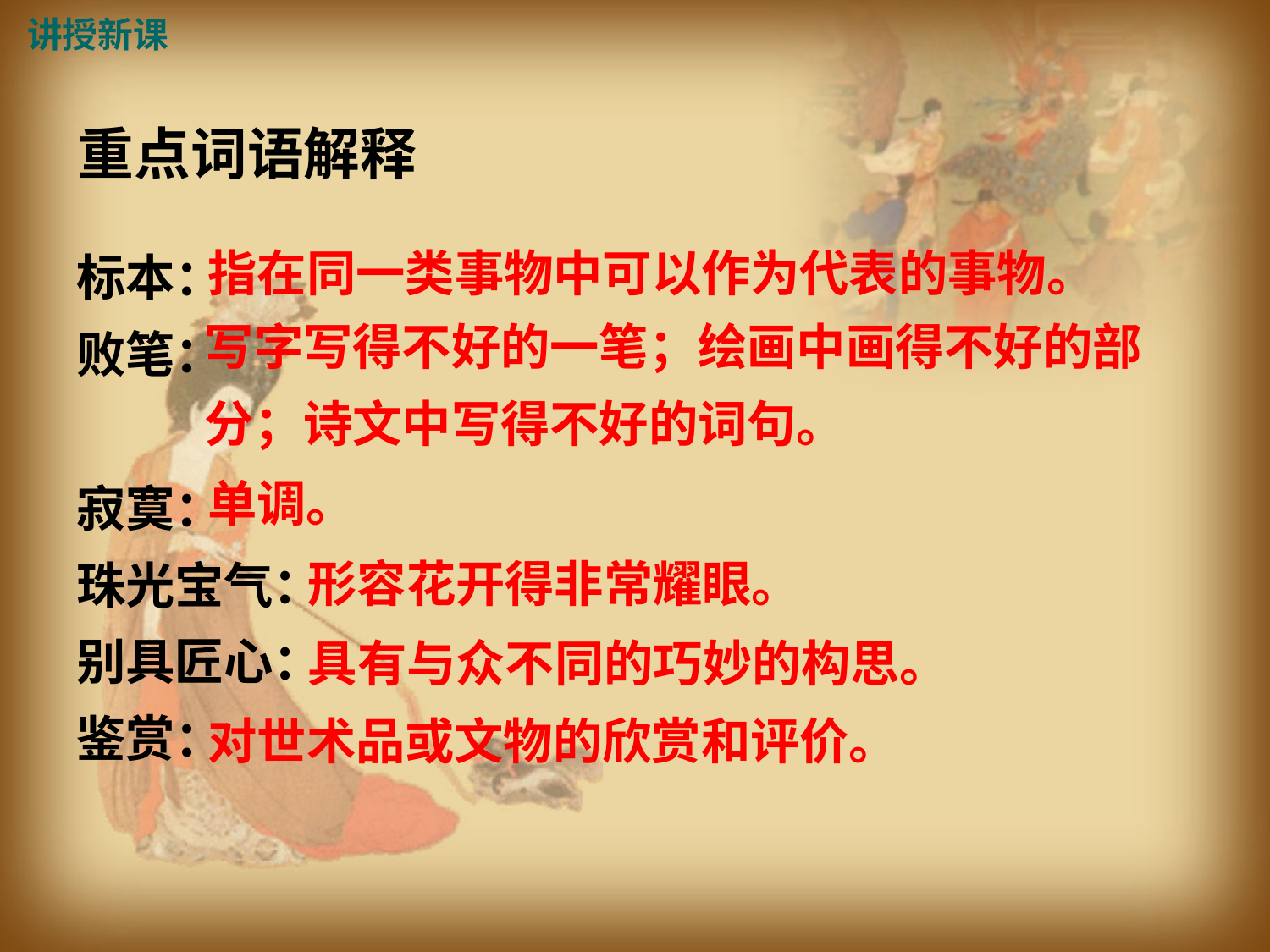

讲授新课
# 重点词语解释
标本：
败笔：

寂寞：
珠光宝气：
别具匠心：
鉴赏：
指在同一类事物中可以作为代表的事物。
写字写得不好的一笔；绘画中画得不好的部分；诗文中写得不好的词句。
单调。
形容花开得非常耀眼。
具有与众不同的巧妙的构思。
对世术品或文物的欣赏和评价。